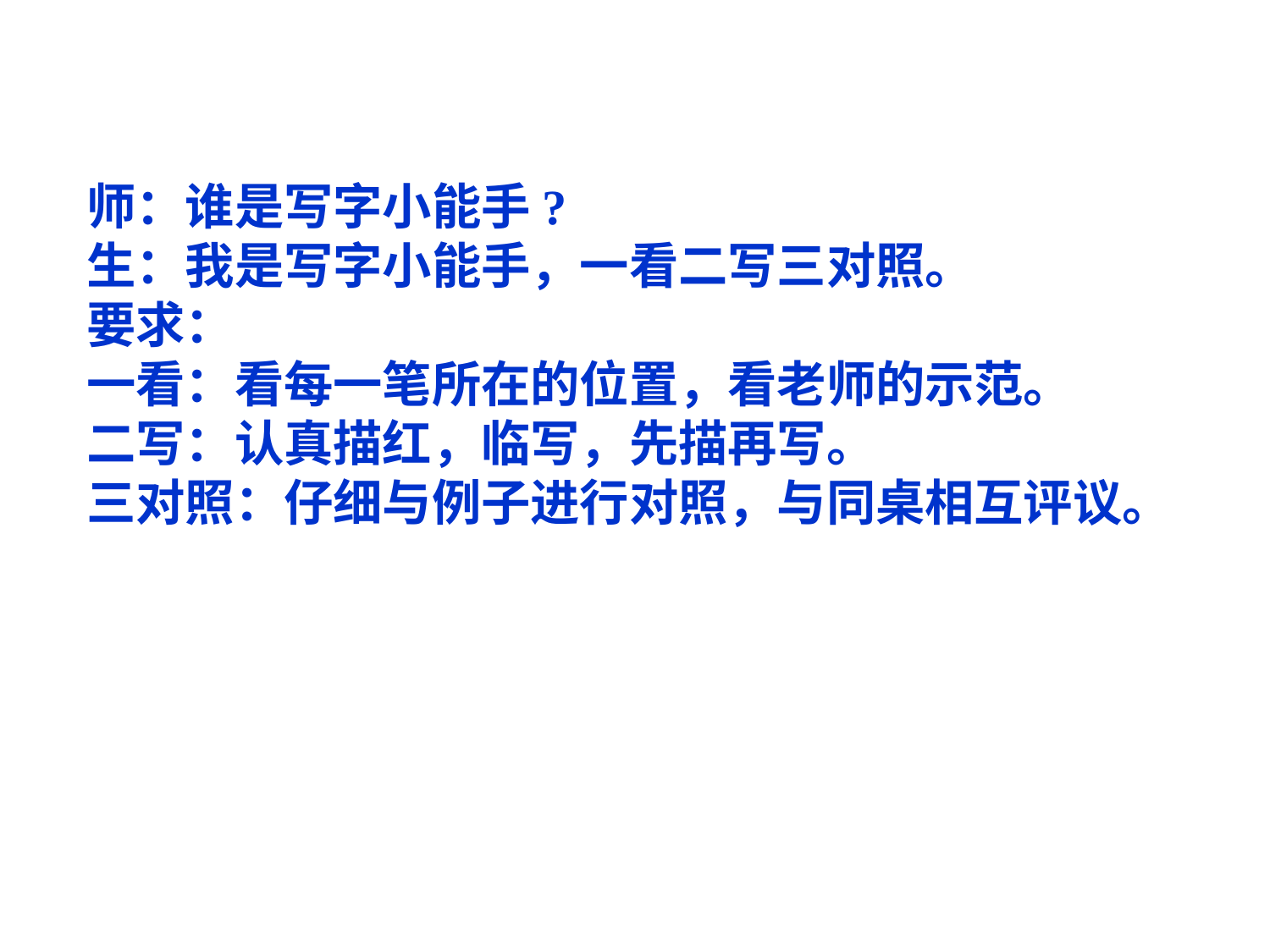

师：谁是写字小能手?
生：我是写字小能手，一看二写三对照。
要求：
一看：看每一笔所在的位置，看老师的示范。
二写：认真描红，临写，先描再写。
三对照：仔细与例子进行对照，与同桌相互评议。